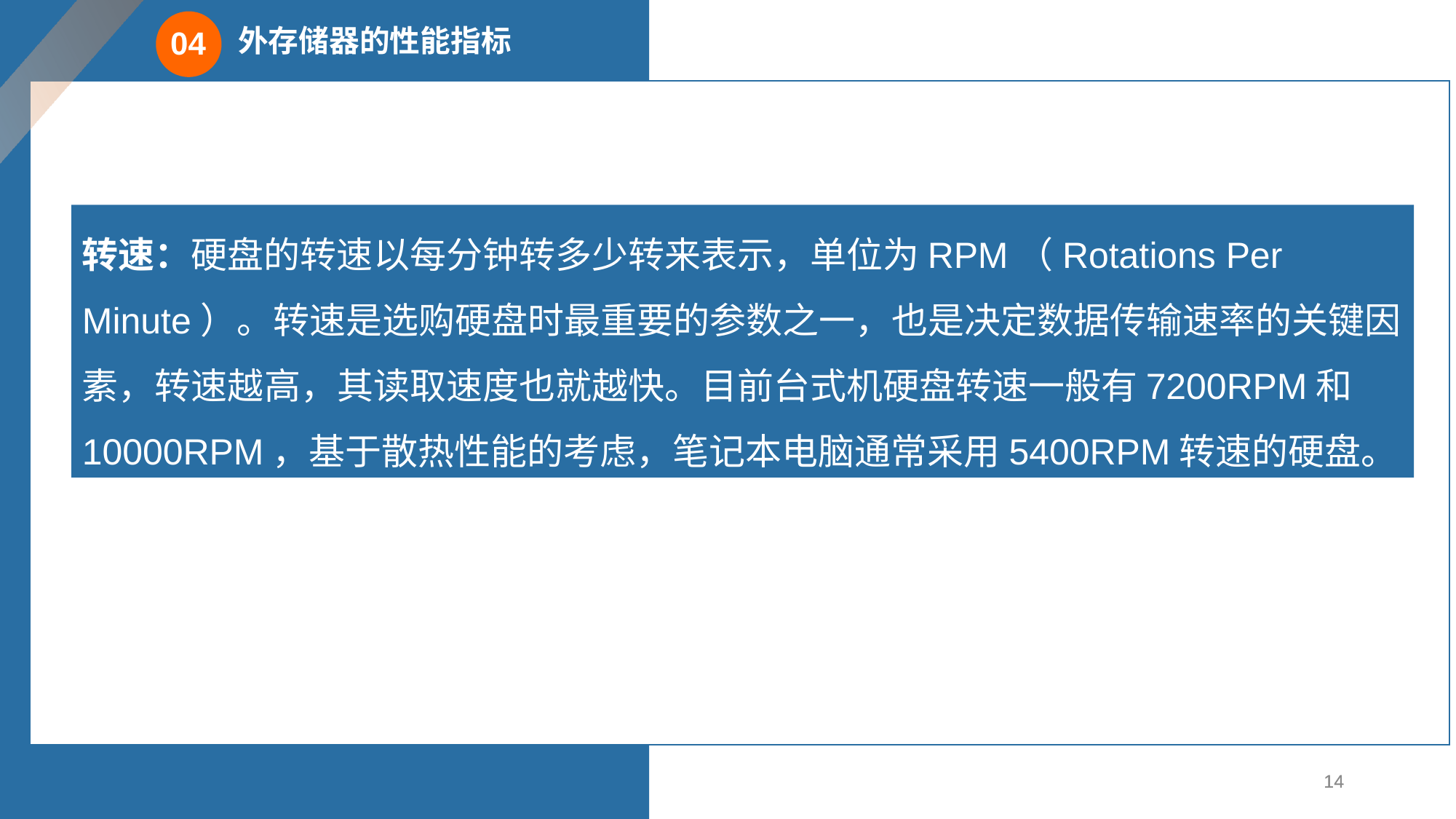

外存储器的性能指标
04
转速：硬盘的转速以每分钟转多少转来表示，单位为RPM（Rotations Per Minute）。转速是选购硬盘时最重要的参数之一，也是决定数据传输速率的关键因素，转速越高，其读取速度也就越快。目前台式机硬盘转速一般有7200RPM和10000RPM，基于散热性能的考虑，笔记本电脑通常采用5400RPM转速的硬盘。